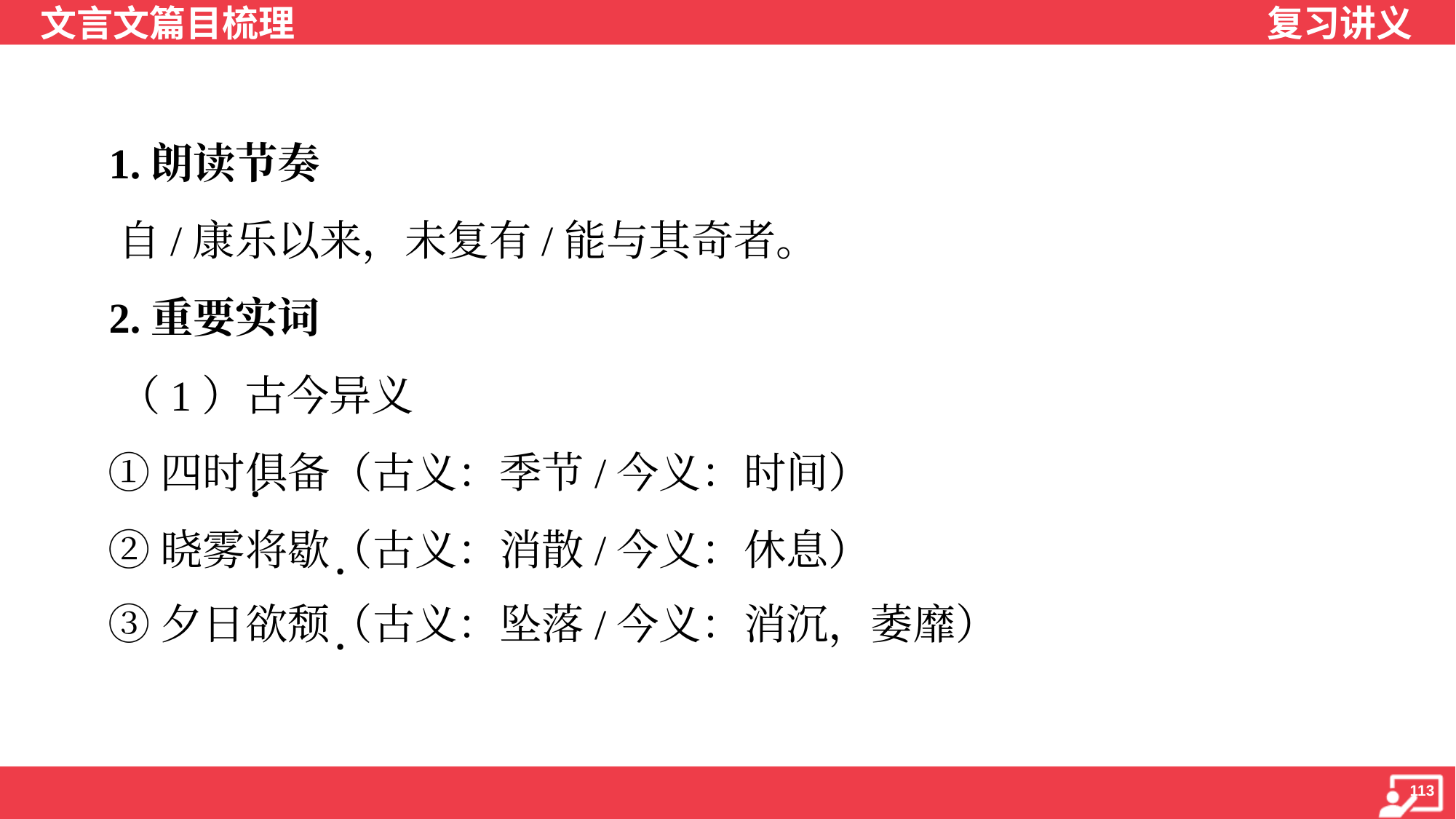

1.朗读节奏
    自/康乐以来，未复有/能与其奇者。
    2.重要实词
    （1）古今异义
    ①四时俱备（古义：季节/今义：时间）
    ②晓雾将歇（古义：消散/今义：休息）
    ③夕日欲颓（古义：坠落/今义：消沉，萎靡）